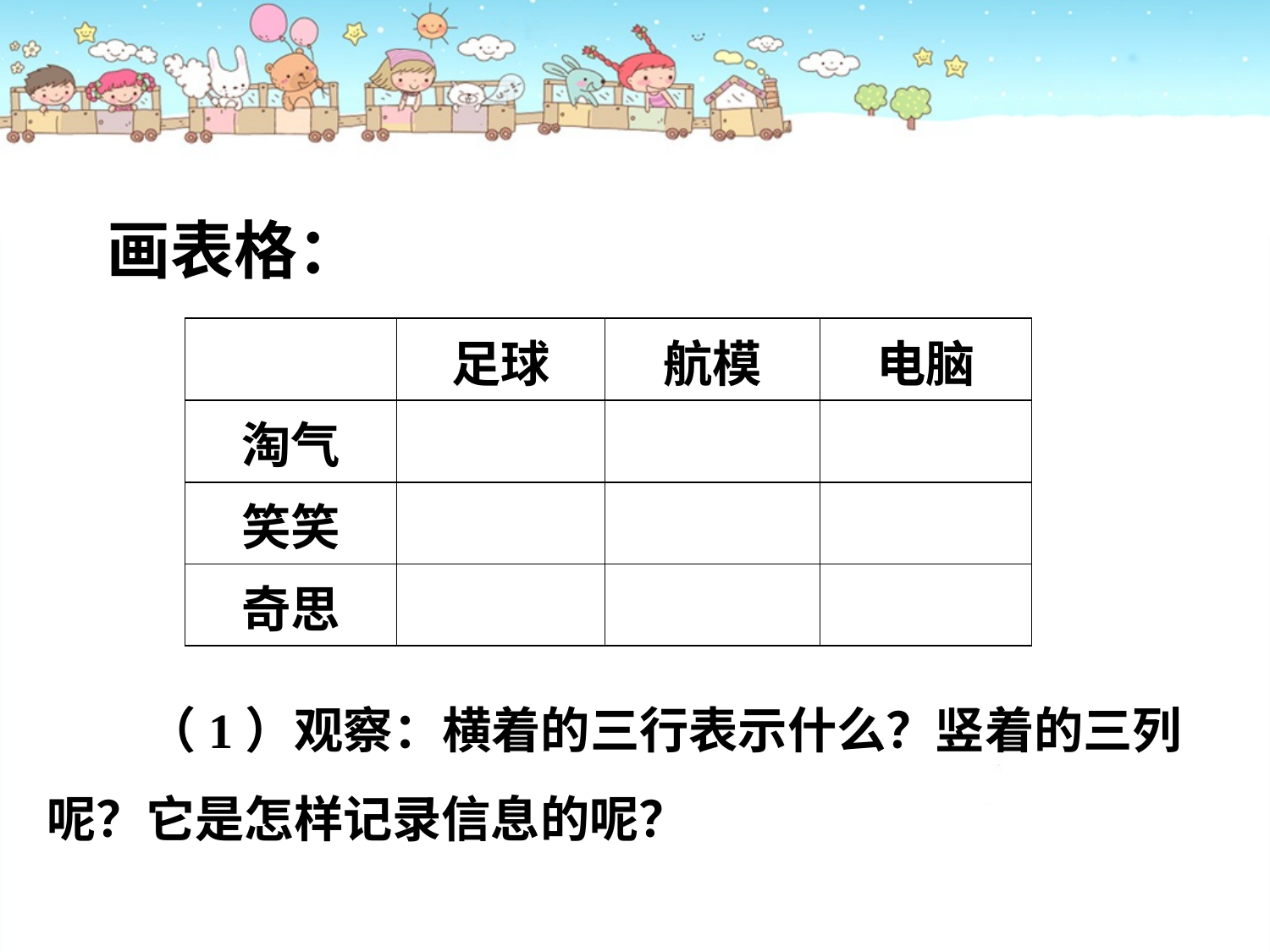

画表格：
|  | 足球 | 航模 | 电脑 |
| --- | --- | --- | --- |
| 淘气 |  |  |  |
| 笑笑 |  |  |  |
| 奇思 |  |  |  |
（1）观察：横着的三行表示什么？竖着的三列呢？它是怎样记录信息的呢？